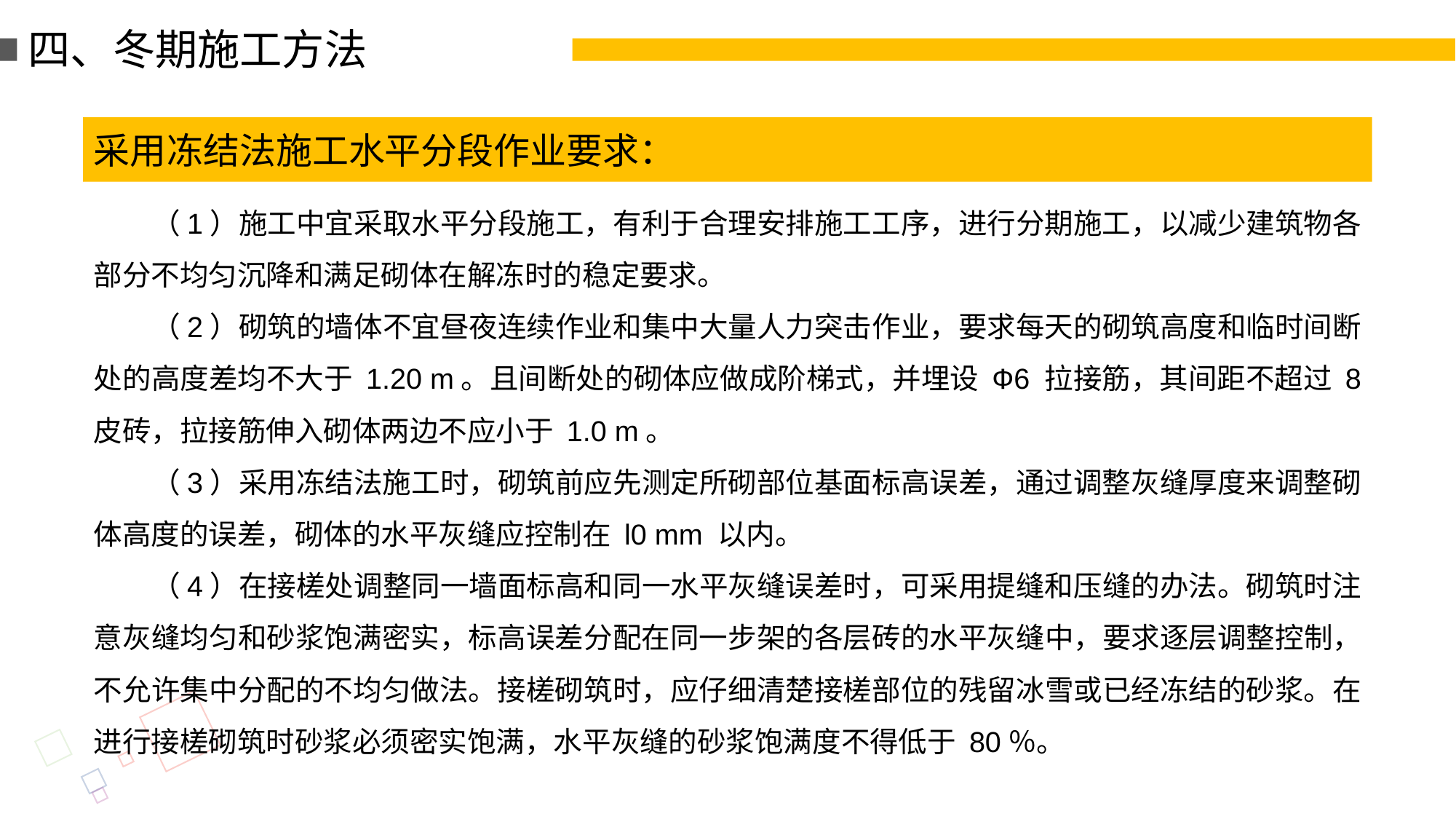

四、冬期施工方法
采用冻结法施工水平分段作业要求：
（1）施工中宜采取水平分段施工，有利于合理安排施工工序，进行分期施工，以减少建筑物各部分不均匀沉降和满足砌体在解冻时的稳定要求。
（2）砌筑的墙体不宜昼夜连续作业和集中大量人力突击作业，要求每天的砌筑高度和临时间断处的高度差均不大于 1.20 m。且间断处的砌体应做成阶梯式，并埋设 Ф6 拉接筋，其间距不超过 8 皮砖，拉接筋伸入砌体两边不应小于 1.0 m。
（3）采用冻结法施工时，砌筑前应先测定所砌部位基面标高误差，通过调整灰缝厚度来调整砌体高度的误差，砌体的水平灰缝应控制在 l0 mm 以内。
（4）在接槎处调整同一墙面标高和同一水平灰缝误差时，可采用提缝和压缝的办法。砌筑时注意灰缝均匀和砂浆饱满密实，标高误差分配在同一步架的各层砖的水平灰缝中，要求逐层调整控制，不允许集中分配的不均匀做法。接槎砌筑时，应仔细清楚接槎部位的残留冰雪或已经冻结的砂浆。在进行接槎砌筑时砂浆必须密实饱满，水平灰缝的砂浆饱满度不得低于 80％。